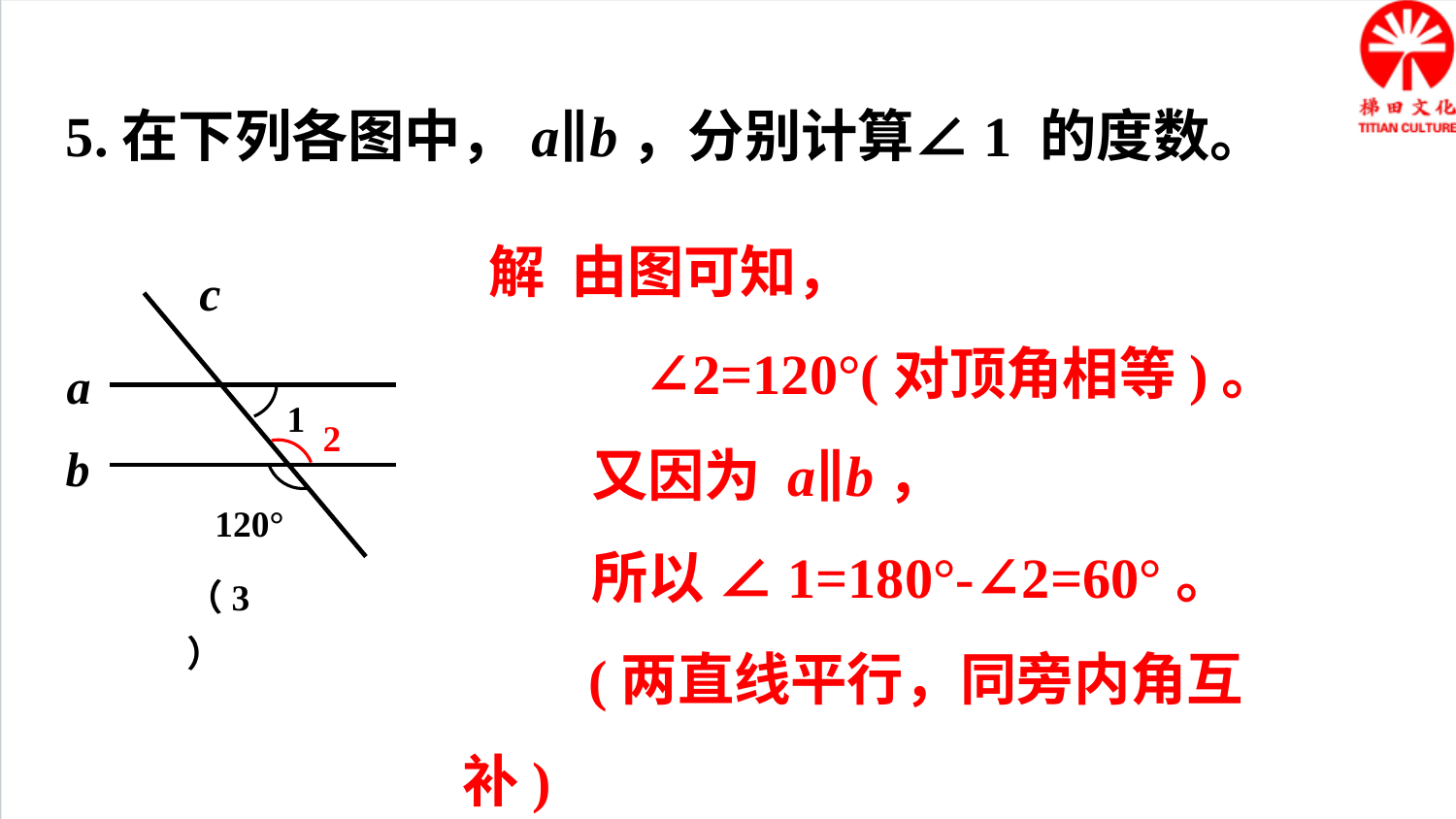

5.在下列各图中，a∥b，分别计算∠1 的度数。
 解  由图可知，
             ∠2=120°(对顶角相等)。
         又因为 a∥b，
         所以 ∠1=180°-∠2=60°。
         (两直线平行，同旁内角互补)
c
a

1
b

120°
（3）
2